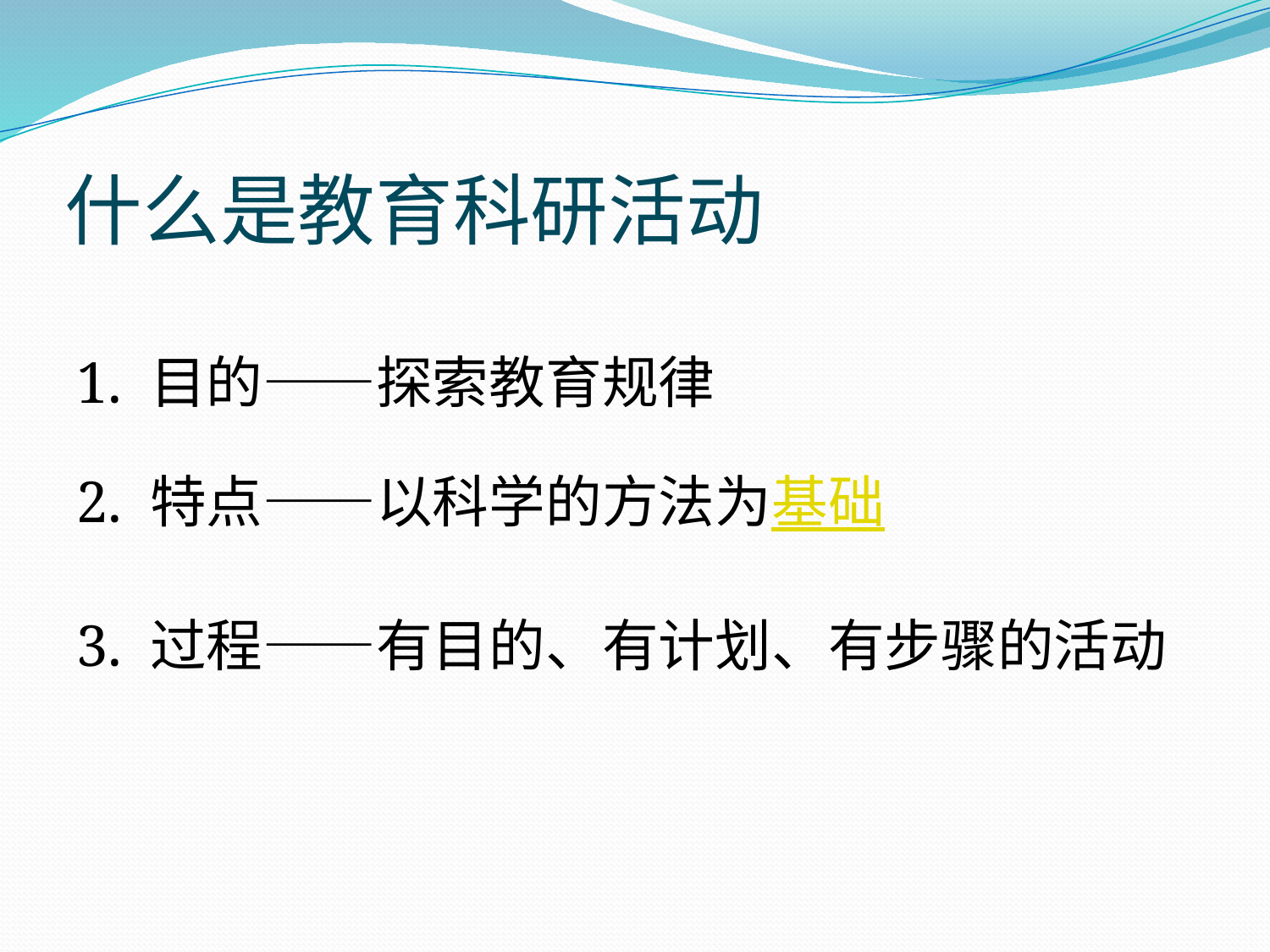

# 什么是教育科研活动
1. 目的——探索教育规律
2. 特点——以科学的方法为基础
3. 过程——有目的、有计划、有步骤的活动